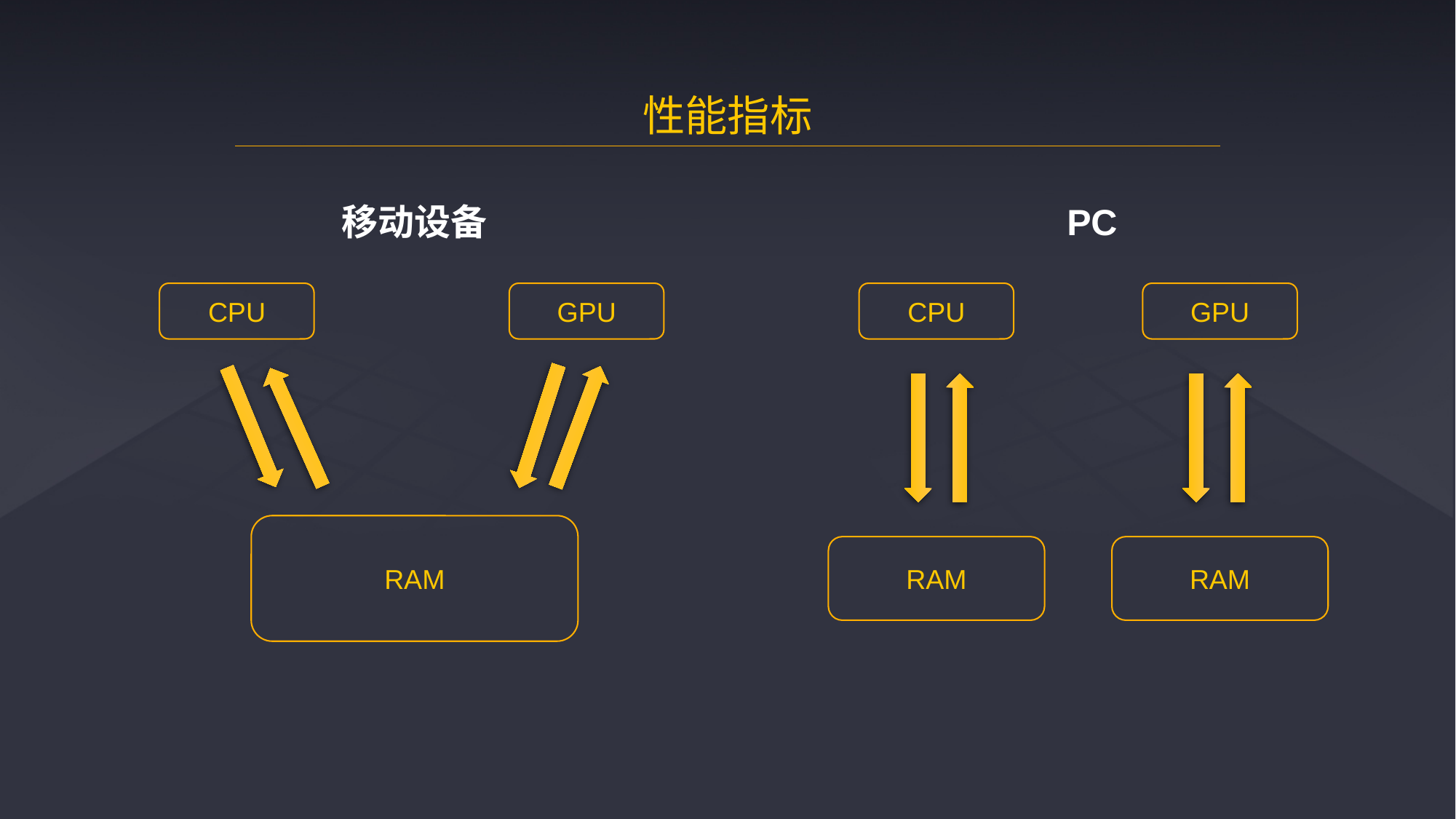

性能指标

移动设备
PC

GPU

CPU

GPU

CPU

RAM

RAM

RAM